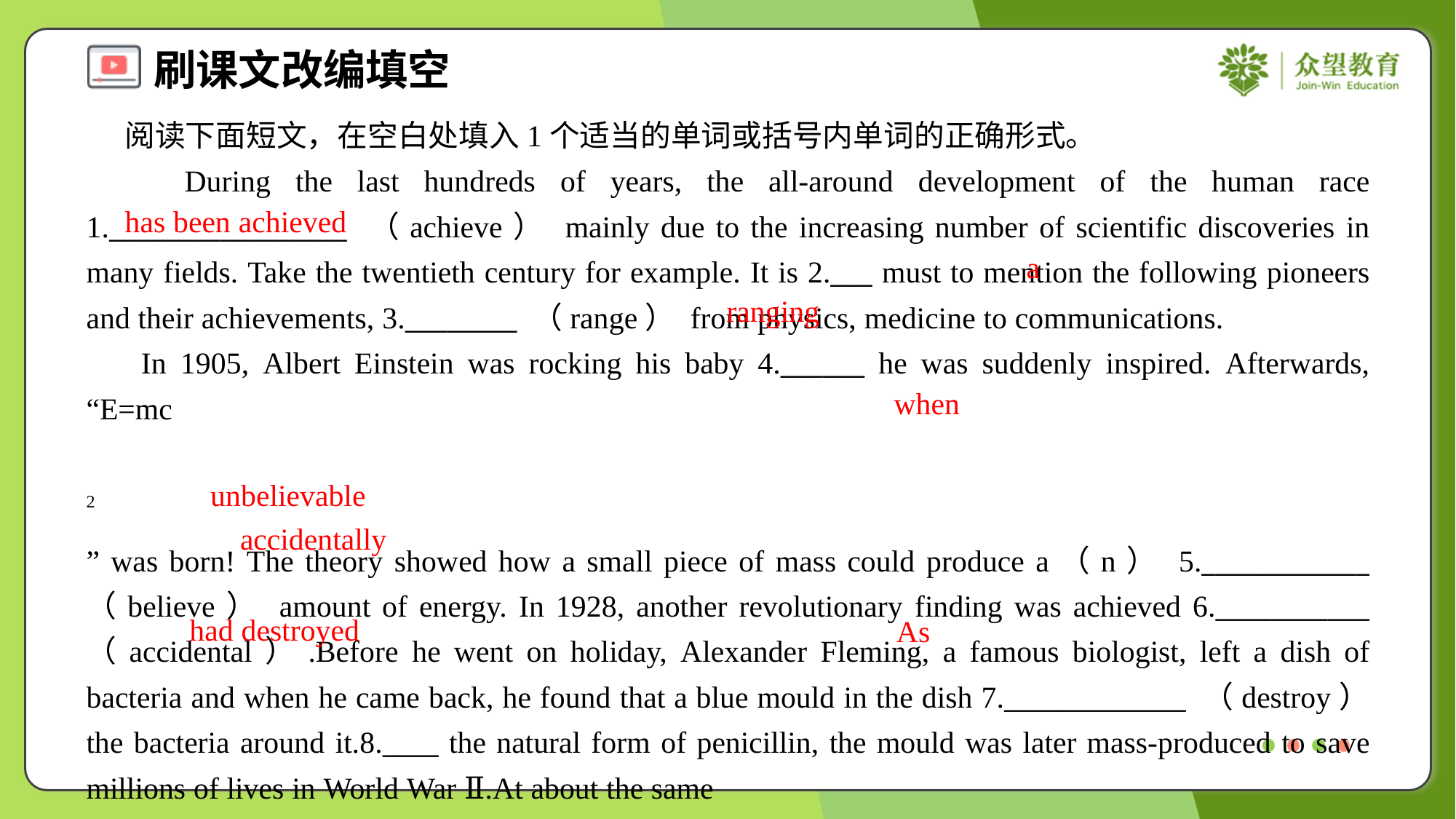

阅读下面短文，在空白处填入1个适当的单词或括号内单词的正确形式。
    During the last hundreds of years, the all-around development of the human race 1._________________ （achieve） mainly due to the increasing number of scientific discoveries in many fields. Take the twentieth century for example. It is 2.___ must to mention the following pioneers and their achievements, 3.________ （range） from physics, medicine to communications.
    In 1905, Albert Einstein was rocking his baby 4.______ he was suddenly inspired. Afterwards, “E=mc<m> 2</m>” was born! The theory showed how a small piece of mass could produce a（n） 5.____________ （believe） amount of energy. In 1928, another revolutionary finding was achieved 6.___________ （accidental）.Before he went on holiday, Alexander Fleming, a famous biologist, left a dish of bacteria and when he came back, he found that a blue mould in the dish 7._____________ （destroy） the bacteria around it.8.____ the natural form of penicillin, the mould was later mass-produced to save millions of lives in World War Ⅱ.At about the same
has been achieved
a
ranging
when
unbelievable
accidentally
had destroyed
As